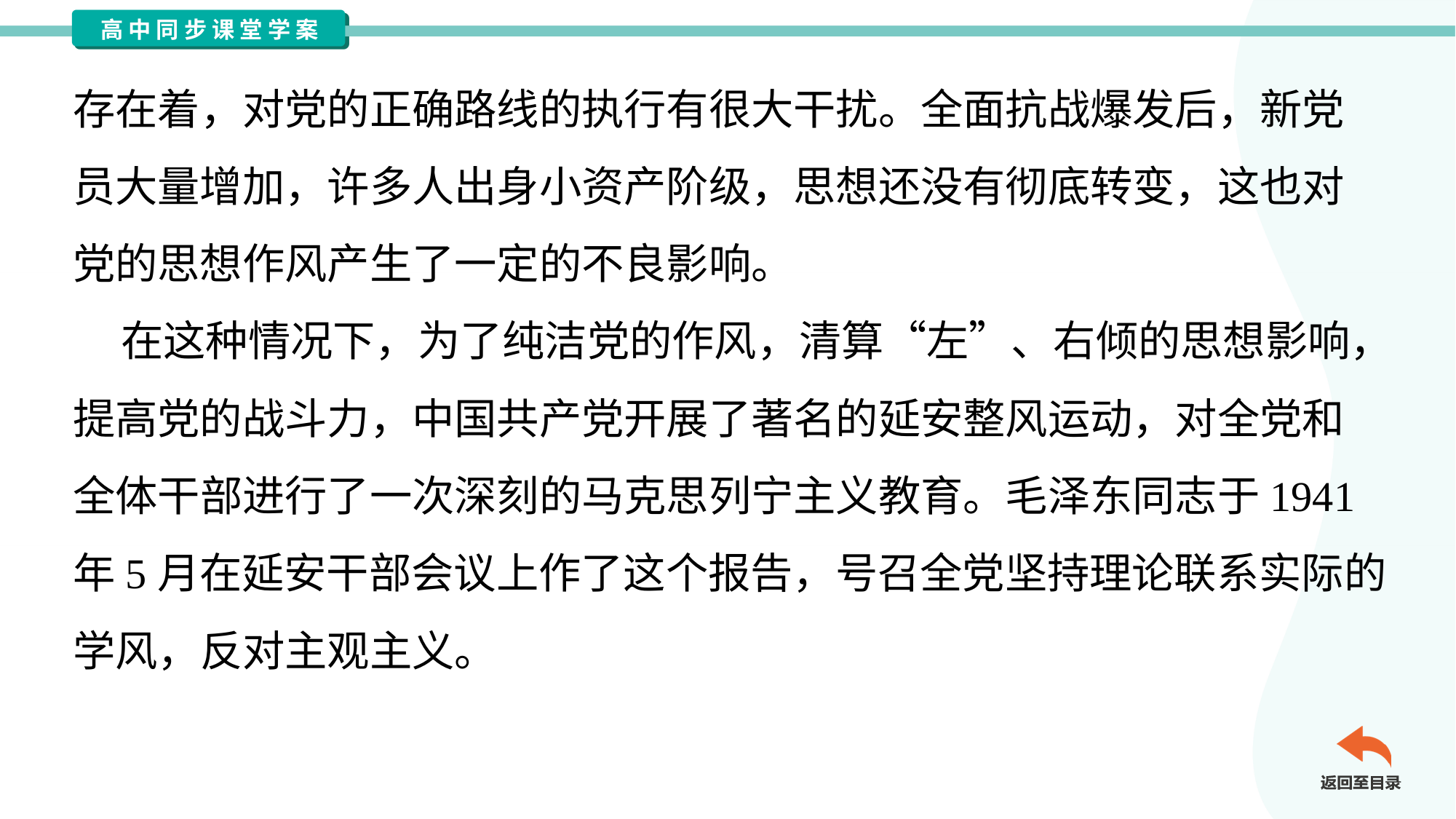

存在着，对党的正确路线的执行有很大干扰。全面抗战爆发后，新党
员大量增加，许多人出身小资产阶级，思想还没有彻底转变，这也对
党的思想作风产生了一定的不良影响。
    在这种情况下，为了纯洁党的作风，清算“左”、右倾的思想影响，
提高党的战斗力，中国共产党开展了著名的延安整风运动，对全党和
全体干部进行了一次深刻的马克思列宁主义教育。毛泽东同志于1941
年5月在延安干部会议上作了这个报告，号召全党坚持理论联系实际的
学风，反对主观主义。